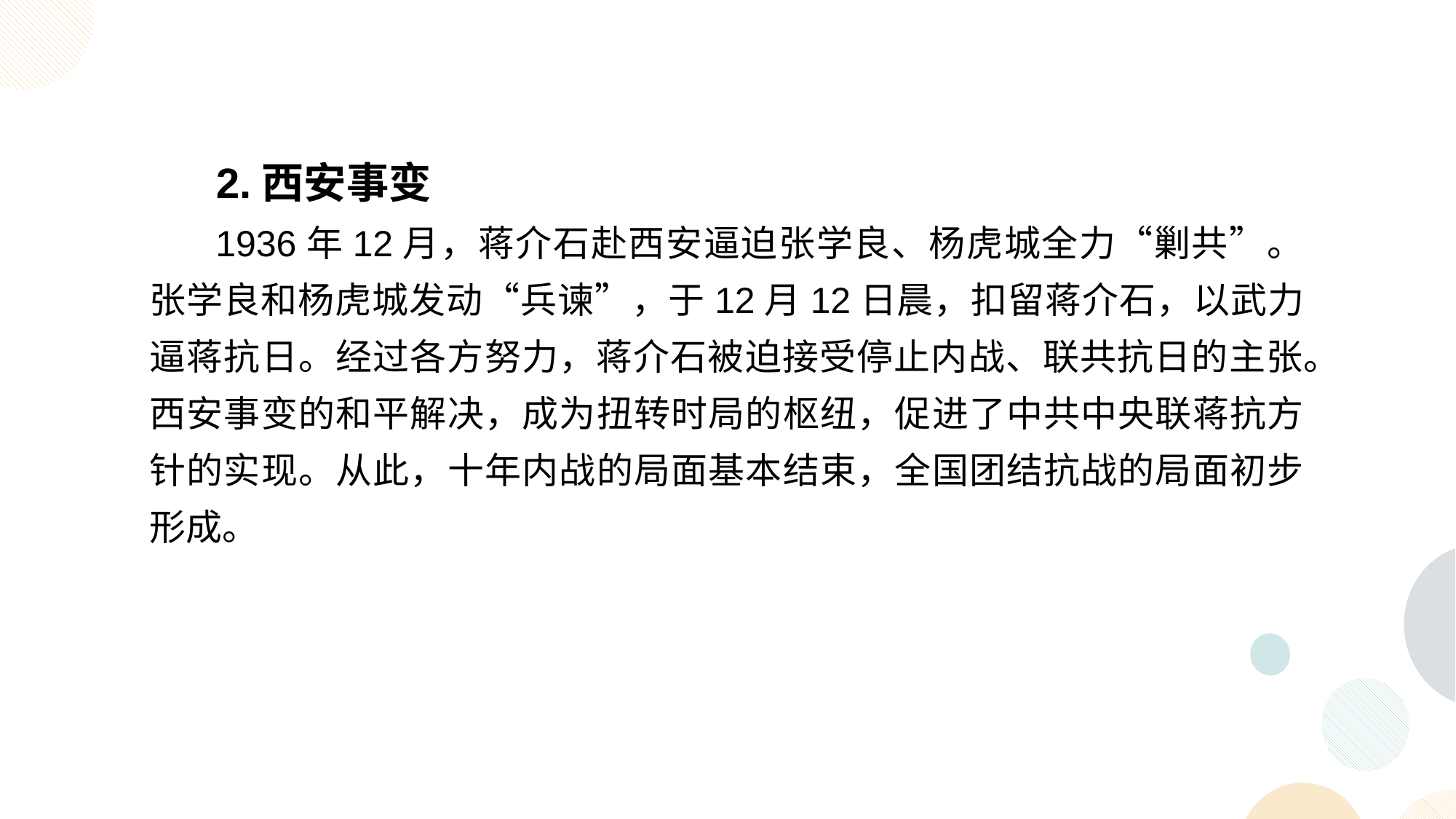

2.西安事变
 1936年12月，蒋介石赴西安逼迫张学良、杨虎城全力“剿共”。张学良和杨虎城发动“兵谏”，于12月12日晨，扣留蒋介石，以武力逼蒋抗日。经过各方努力，蒋介石被迫接受停止内战、联共抗日的主张。西安事变的和平解决，成为扭转时局的枢纽，促进了中共中央联蒋抗方针的实现。从此，十年内战的局面基本结束，全国团结抗战的局面初步形成。